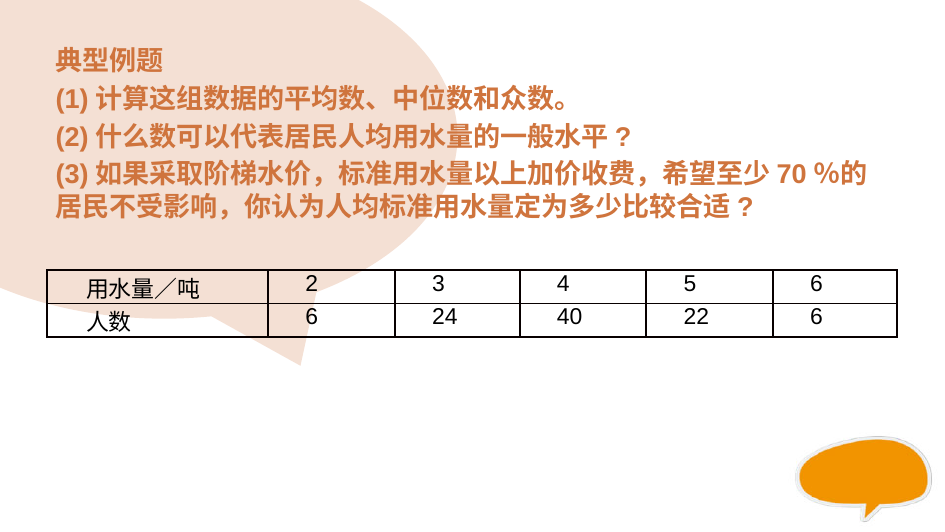

#
典型例题
(1)计算这组数据的平均数、中位数和众数。
(2)什么数可以代表居民人均用水量的一般水平?
(3)如果采取阶梯水价，标准用水量以上加价收费，希望至少70％的居民不受影响，你认为人均标准用水量定为多少比较合适?
| 用水量／吨 | 2 | 3 | 4 | 5 | 6 |
| --- | --- | --- | --- | --- | --- |
| 人数 | 6 | 24 | 40 | 22 | 6 |